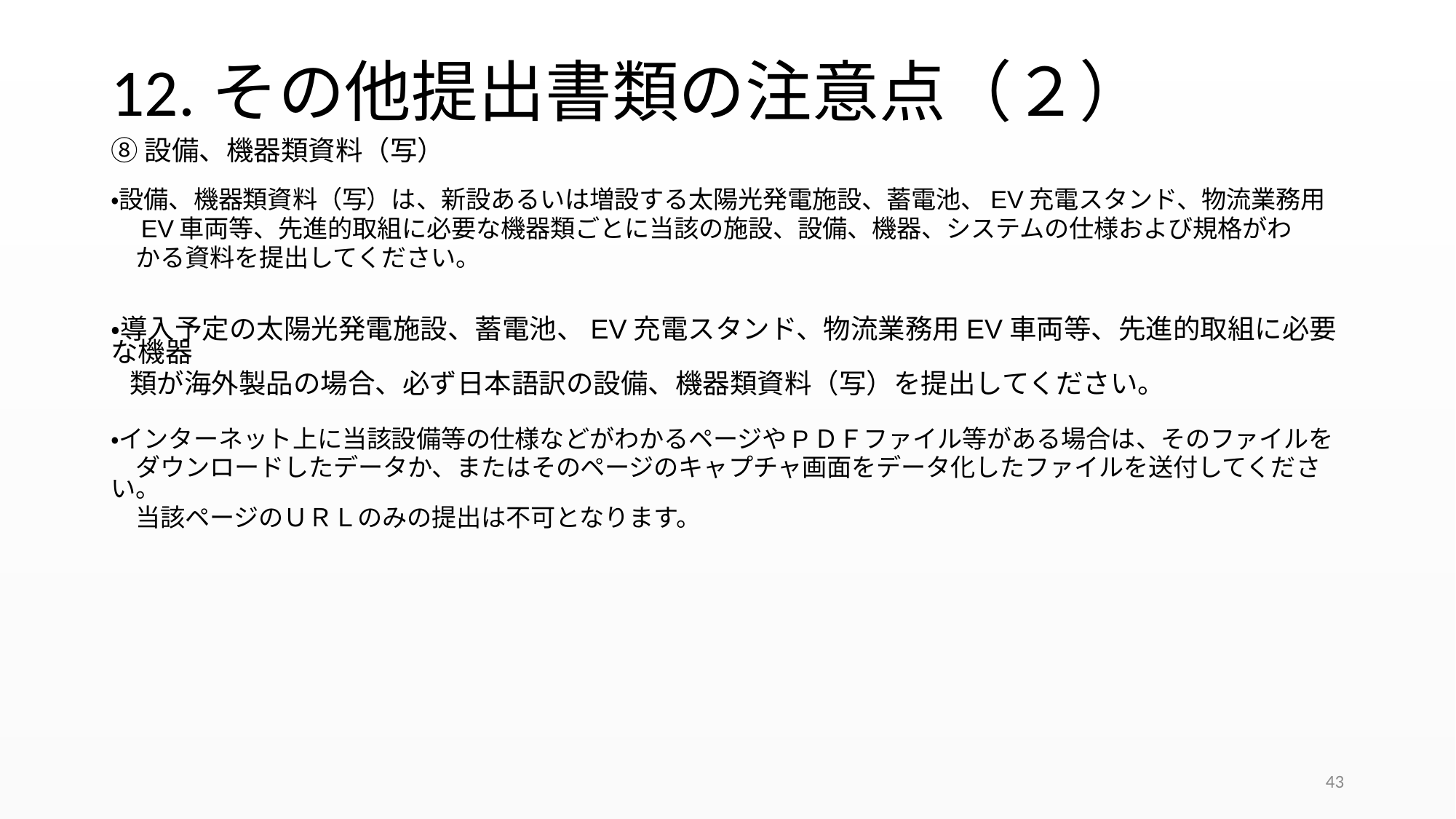

# 12.その他提出書類の注意点（２）
⑧設備、機器類資料（写）
・設備、機器類資料（写）は、新設あるいは増設する太陽光発電施設、蓄電池、EV充電スタンド、物流業務用
　EV車両等、先進的取組に必要な機器類ごとに当該の施設、設備、機器、システムの仕様および規格がわ
　かる資料を提出してください。
・導入予定の太陽光発電施設、蓄電池、EV充電スタンド、物流業務用EV車両等、先進的取組に必要な機器
  類が海外製品の場合、必ず日本語訳の設備、機器類資料（写）を提出してください。
・インターネット上に当該設備等の仕様などがわかるページやPＤＦファイル等がある場合は、そのファイルを
　ダウンロードしたデータか、またはそのページのキャプチャ画面をデータ化したファイルを送付してください。
　当該ページのＵＲＬのみの提出は不可となります。
43